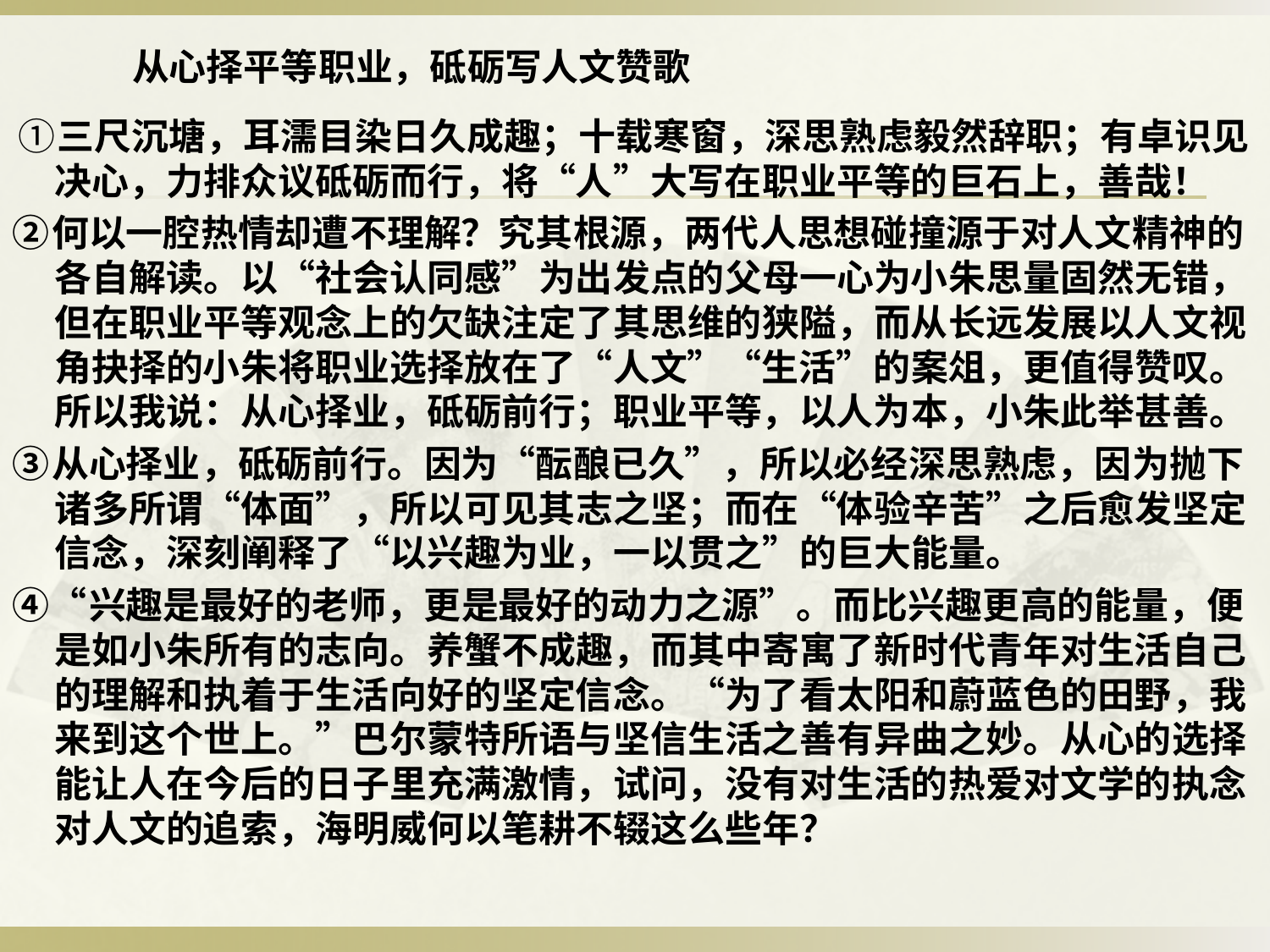

从心择平等职业，砥砺写人文赞歌

 ①三尺沉塘，耳濡目染日久成趣；十载寒窗，深思熟虑毅然辞职；有卓识见决心，力排众议砥砺而行，将“人”大写在职业平等的巨石上，善哉！
②何以一腔热情却遭不理解？究其根源，两代人思想碰撞源于对人文精神的各自解读。以“社会认同感”为出发点的父母一心为小朱思量固然无错，但在职业平等观念上的欠缺注定了其思维的狭隘，而从长远发展以人文视角抉择的小朱将职业选择放在了“人文”“生活”的案俎，更值得赞叹。所以我说：从心择业，砥砺前行；职业平等，以人为本，小朱此举甚善。
③从心择业，砥砺前行。因为“酝酿已久”，所以必经深思熟虑，因为抛下诸多所谓“体面”，所以可见其志之坚；而在“体验辛苦”之后愈发坚定信念，深刻阐释了“以兴趣为业，一以贯之”的巨大能量。
④“兴趣是最好的老师，更是最好的动力之源”。而比兴趣更高的能量，便是如小朱所有的志向。养蟹不成趣，而其中寄寓了新时代青年对生活自己的理解和执着于生活向好的坚定信念。“为了看太阳和蔚蓝色的田野，我来到这个世上。”巴尔蒙特所语与坚信生活之善有异曲之妙。从心的选择能让人在今后的日子里充满激情，试问，没有对生活的热爱对文学的执念对人文的追索，海明威何以笔耕不辍这么些年？